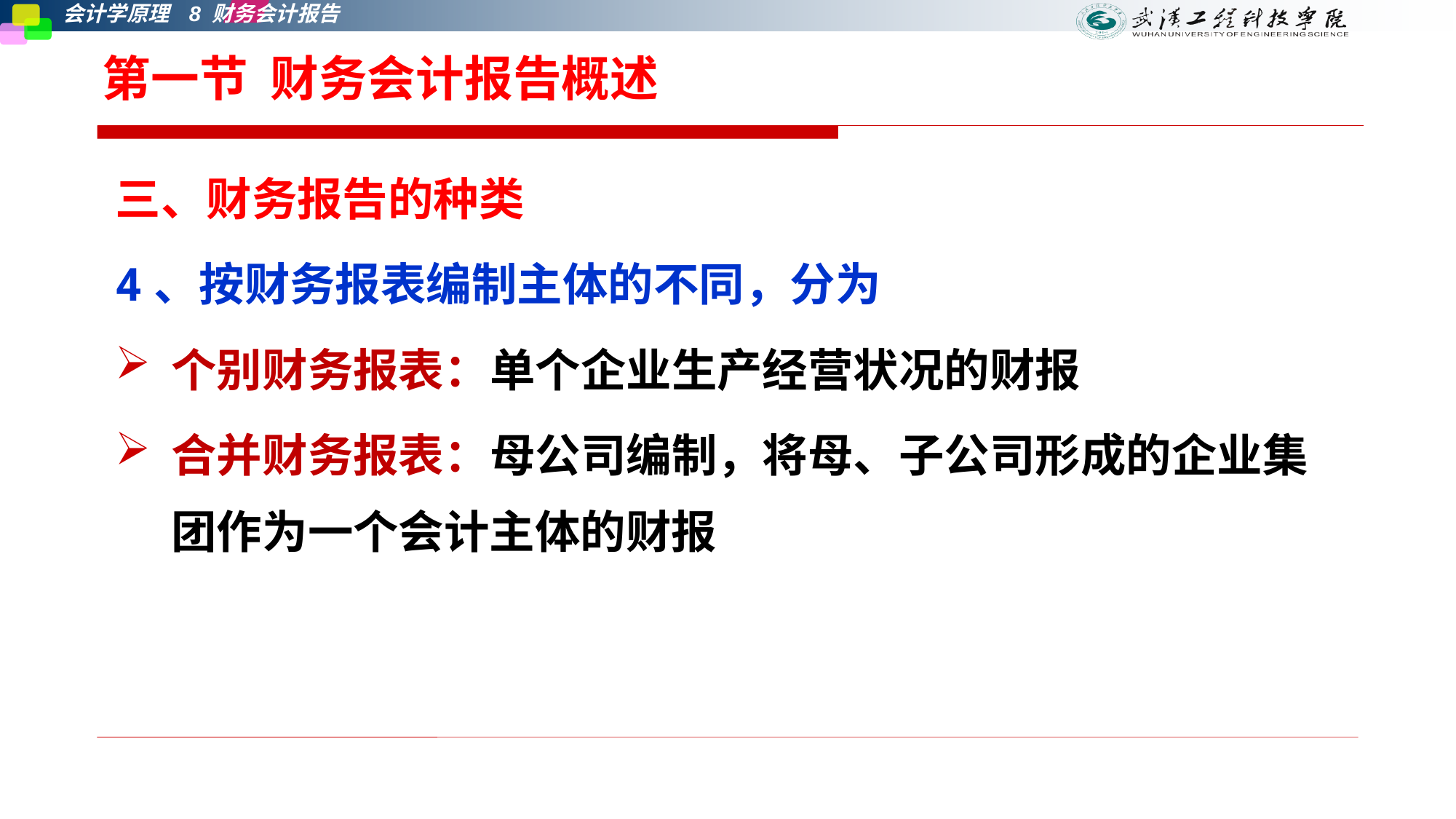

# 第一节  财务会计报告概述
三、财务报告的种类
4、按财务报表编制主体的不同，分为
个别财务报表：单个企业生产经营状况的财报
合并财务报表：母公司编制，将母、子公司形成的企业集团作为一个会计主体的财报